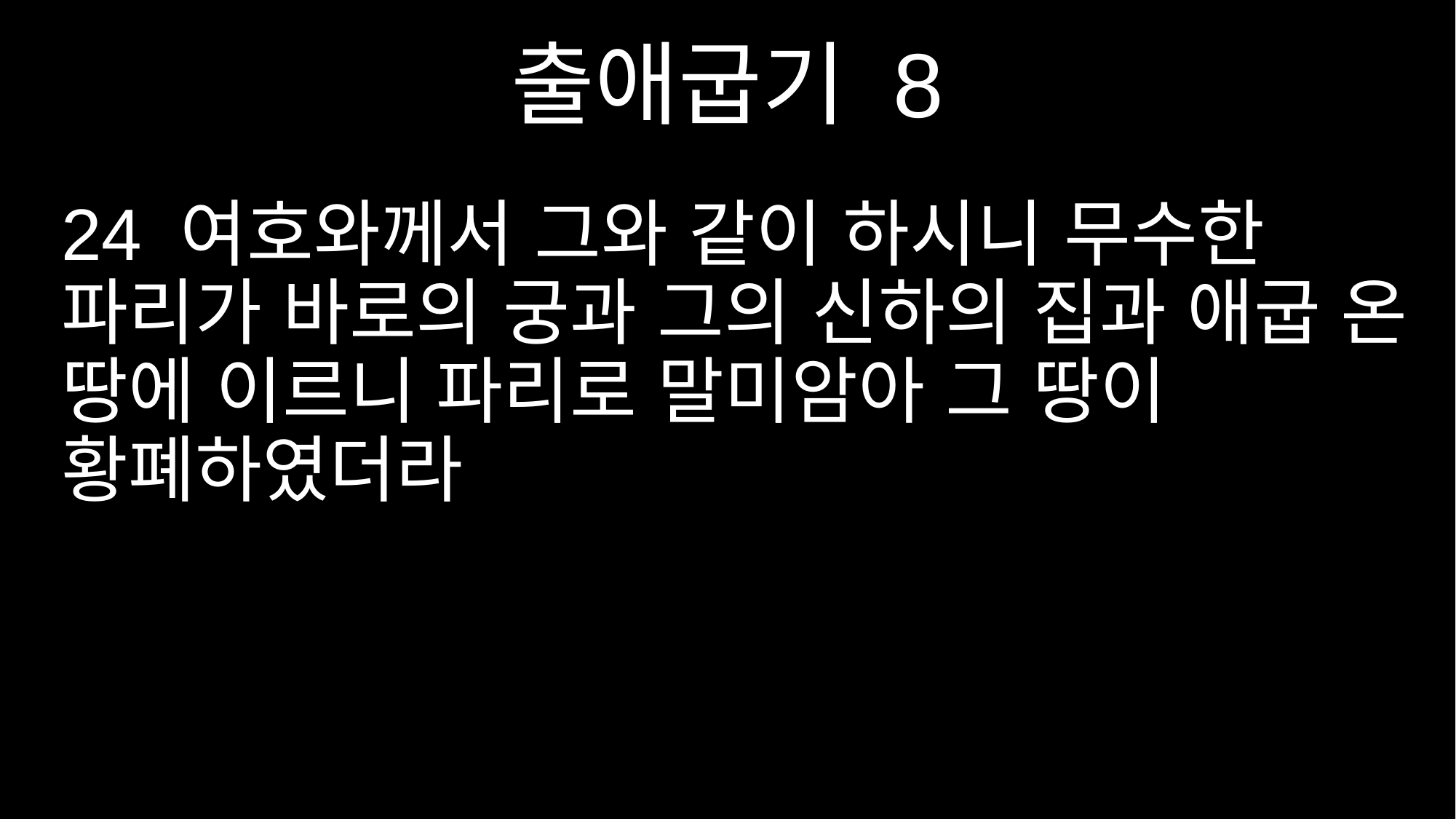

출애굽기 8
24 여호와께서 그와 같이 하시니 무수한 파리가 바로의 궁과 그의 신하의 집과 애굽 온 땅에 이르니 파리로 말미암아 그 땅이 황폐하였더라